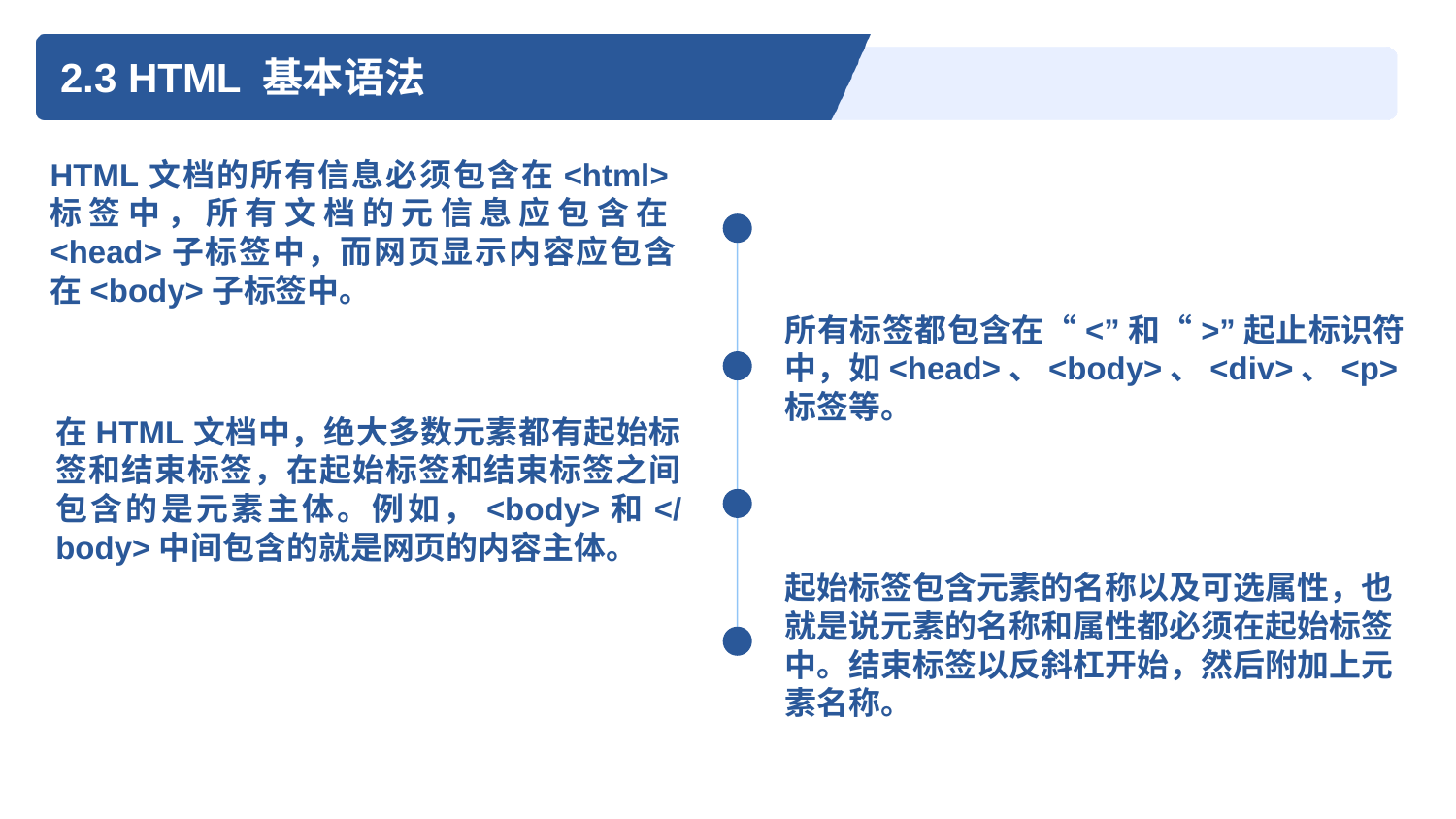

2.3 HTML 基本语法
HTML文档的所有信息必须包含在<html>标签中，所有文档的元信息应包含在<head>子标签中，而网页显示内容应包含在<body>子标签中。

所有标签都包含在“<”和“>”起止标识符中，如<head>、<body>、<div>、<p>标签等。

在HTML文档中，绝大多数元素都有起始标签和结束标签，在起始标签和结束标签之间包含的是元素主体。例如，<body>和</body>中间包含的就是网页的内容主体。

起始标签包含元素的名称以及可选属性，也就是说元素的名称和属性都必须在起始标签中。结束标签以反斜杠开始，然后附加上元素名称。